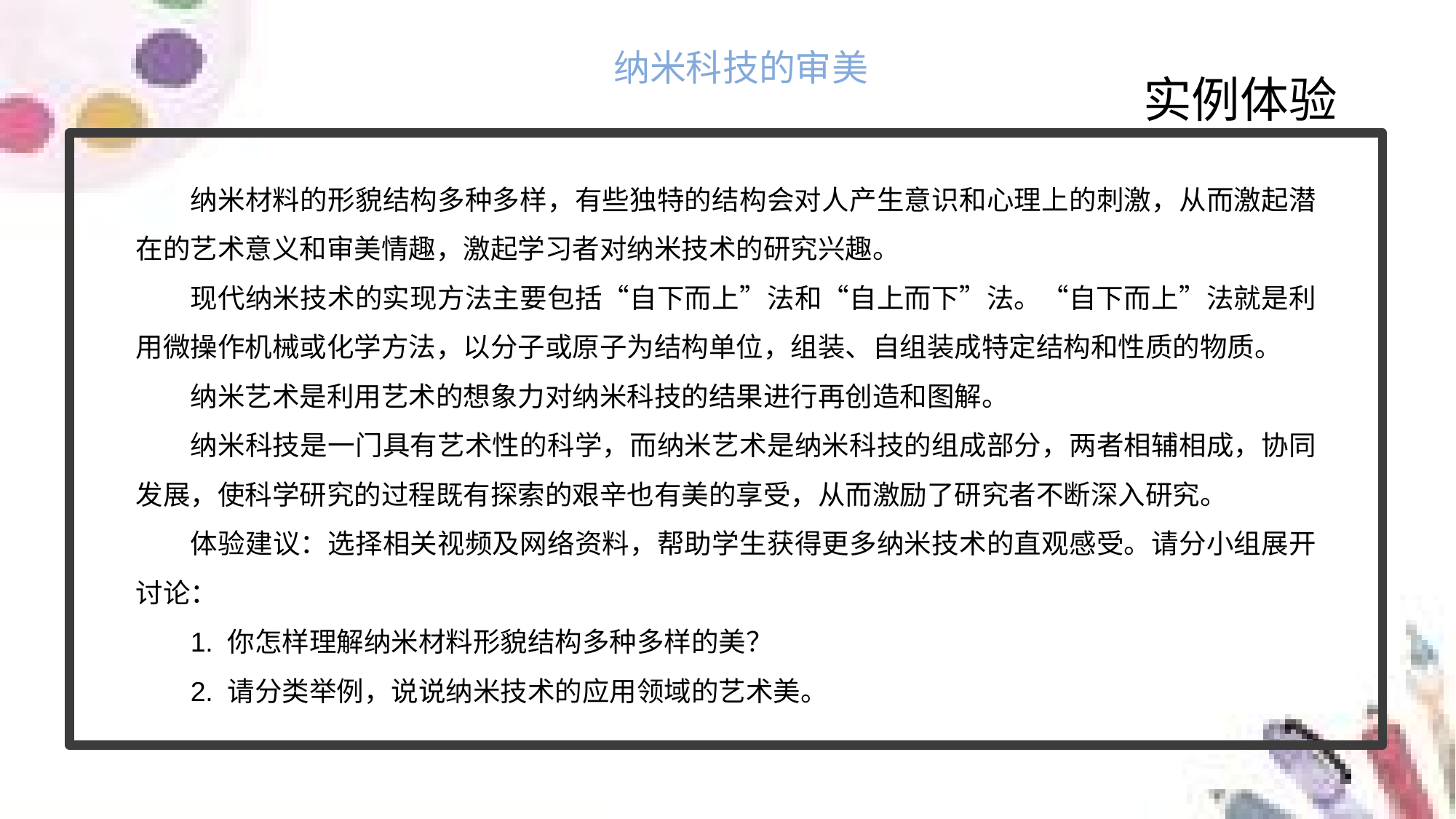

纳米科技的审美
实例体验

纳米材料的形貌结构多种多样，有些独特的结构会对人产生意识和心理上的刺激，从而激起潜在的艺术意义和审美情趣，激起学习者对纳米技术的研究兴趣。
现代纳米技术的实现方法主要包括“自下而上”法和“自上而下”法。“自下而上”法就是利用微操作机械或化学方法，以分子或原子为结构单位，组装、自组装成特定结构和性质的物质。
纳米艺术是利用艺术的想象力对纳米科技的结果进行再创造和图解。
纳米科技是一门具有艺术性的科学，而纳米艺术是纳米科技的组成部分，两者相辅相成，协同发展，使科学研究的过程既有探索的艰辛也有美的享受，从而激励了研究者不断深入研究。
体验建议：选择相关视频及网络资料，帮助学生获得更多纳米技术的直观感受。请分小组展开讨论：
1. 你怎样理解纳米材料形貌结构多种多样的美？
2. 请分类举例，说说纳米技术的应用领域的艺术美。